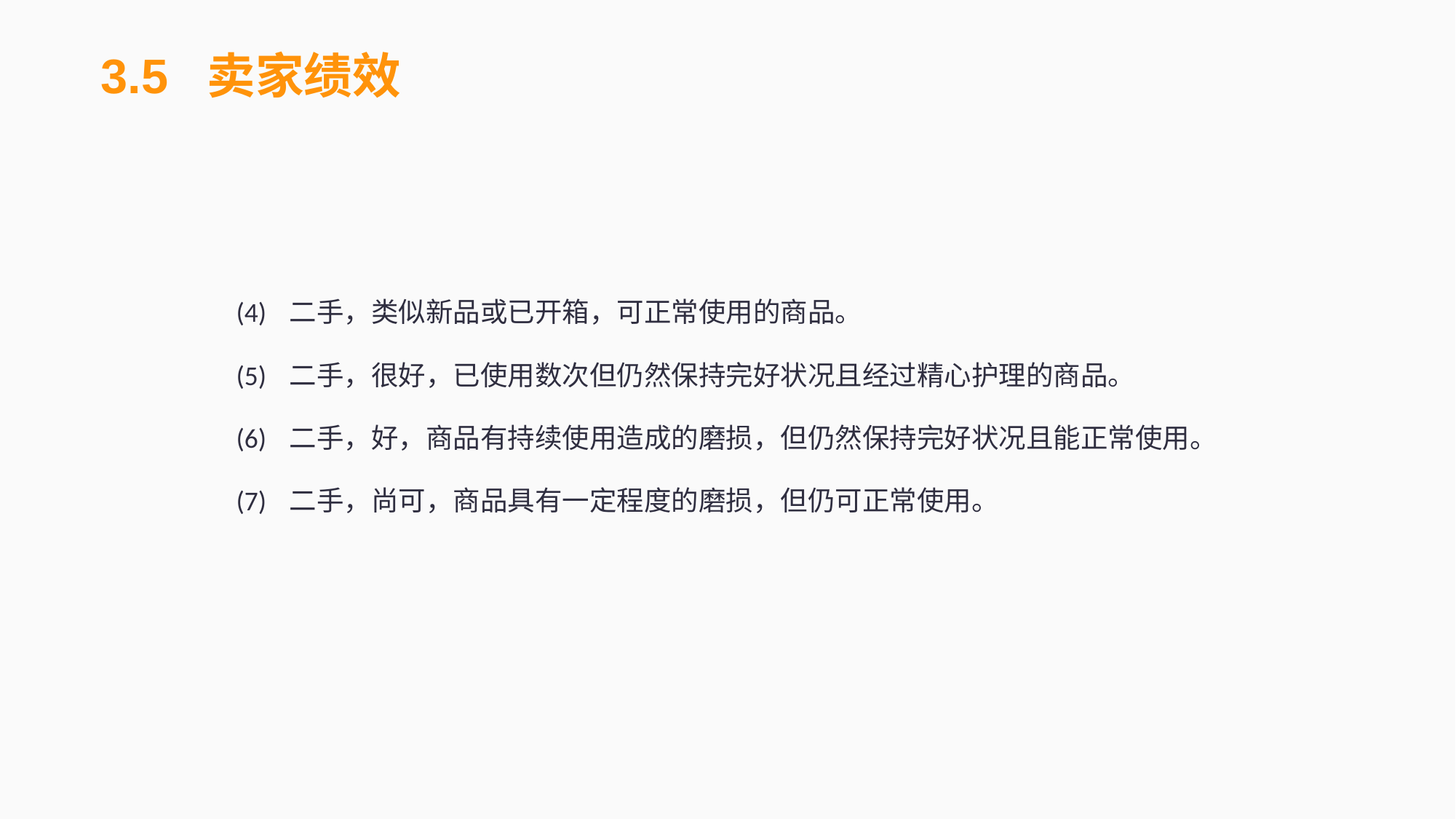

3.5  卖家绩效
(4)	二手，类似新品或已开箱，可正常使用的商品。
(5)	二手，很好，已使用数次但仍然保持完好状况且经过精心护理的商品。
(6)	二手，好，商品有持续使用造成的磨损，但仍然保持完好状况且能正常使用。
(7)	二手，尚可，商品具有一定程度的磨损，但仍可正常使用。